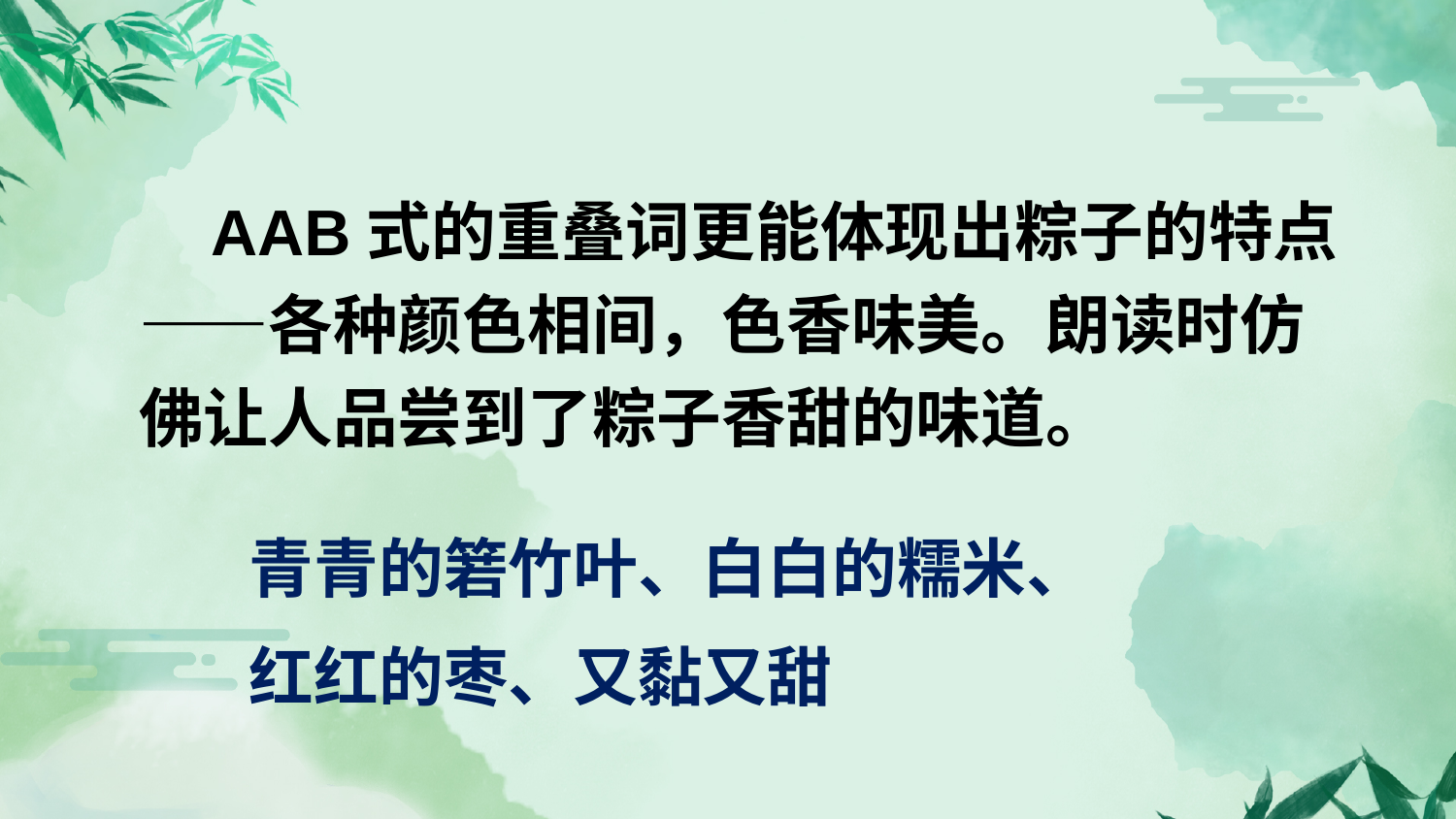

AAB式的重叠词更能体现出粽子的特点——各种颜色相间，色香味美。朗读时仿佛让人品尝到了粽子香甜的味道。
青青的箬竹叶、白白的糯米、红红的枣、又黏又甜